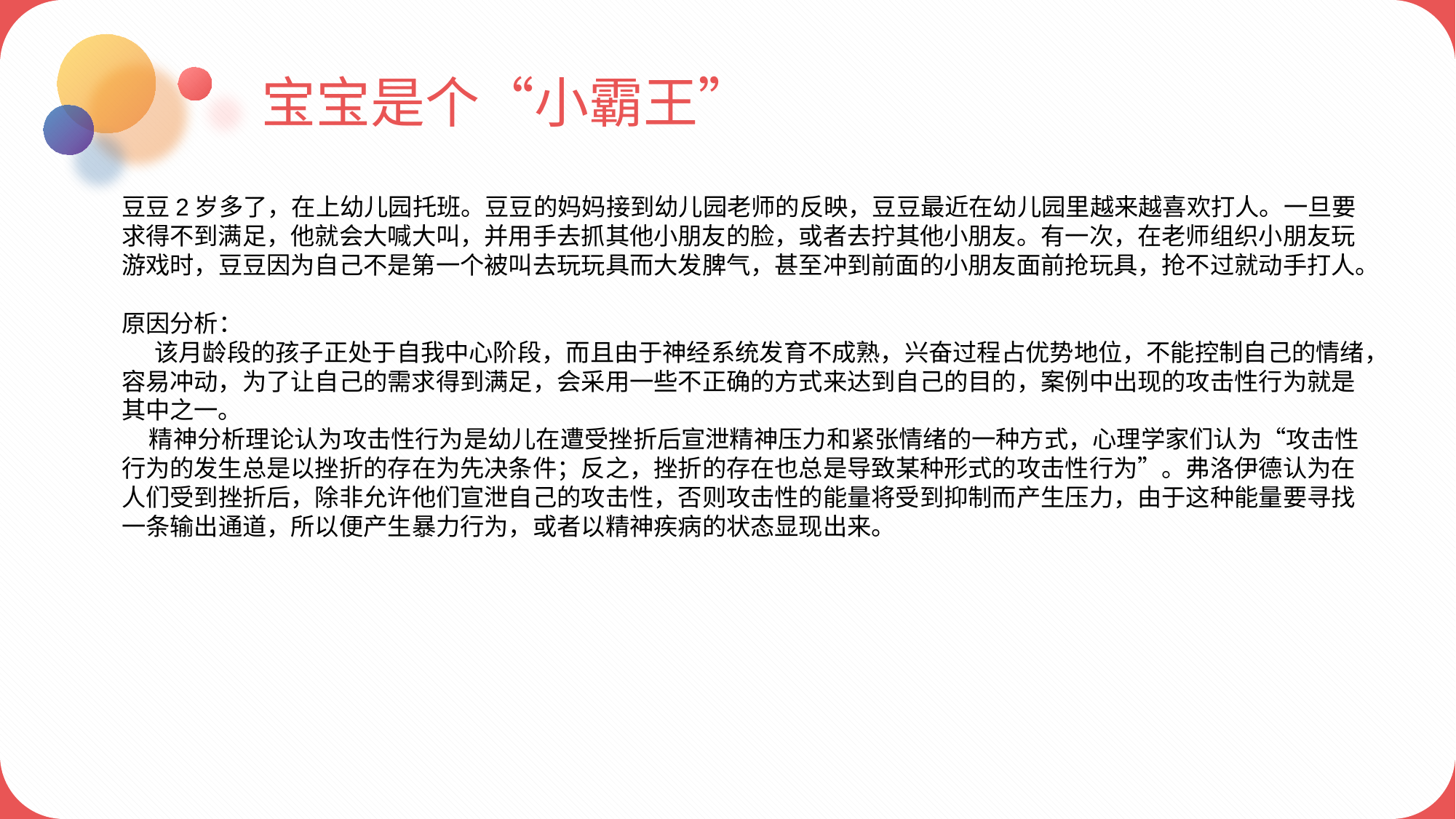

宝宝是个“小霸王”
豆豆2岁多了，在上幼儿园托班。豆豆的妈妈接到幼儿园老师的反映，豆豆最近在幼儿园里越来越喜欢打人。一旦要求得不到满足，他就会大喊大叫，并用手去抓其他小朋友的脸，或者去拧其他小朋友。有一次，在老师组织小朋友玩游戏时，豆豆因为自己不是第一个被叫去玩玩具而大发脾气，甚至冲到前面的小朋友面前抢玩具，抢不过就动手打人。

原因分析：
     该月龄段的孩子正处于自我中心阶段，而且由于神经系统发育不成熟，兴奋过程占优势地位，不能控制自己的情绪，容易冲动，为了让自己的需求得到满足，会采用一些不正确的方式来达到自己的目的，案例中出现的攻击性行为就是其中之一。
    精神分析理论认为攻击性行为是幼儿在遭受挫折后宣泄精神压力和紧张情绪的一种方式，心理学家们认为“攻击性行为的发生总是以挫折的存在为先决条件；反之，挫折的存在也总是导致某种形式的攻击性行为”。弗洛伊德认为在人们受到挫折后，除非允许他们宣泄自己的攻击性，否则攻击性的能量将受到抑制而产生压力，由于这种能量要寻找一条输出通道，所以便产生暴力行为，或者以精神疾病的状态显现出来。